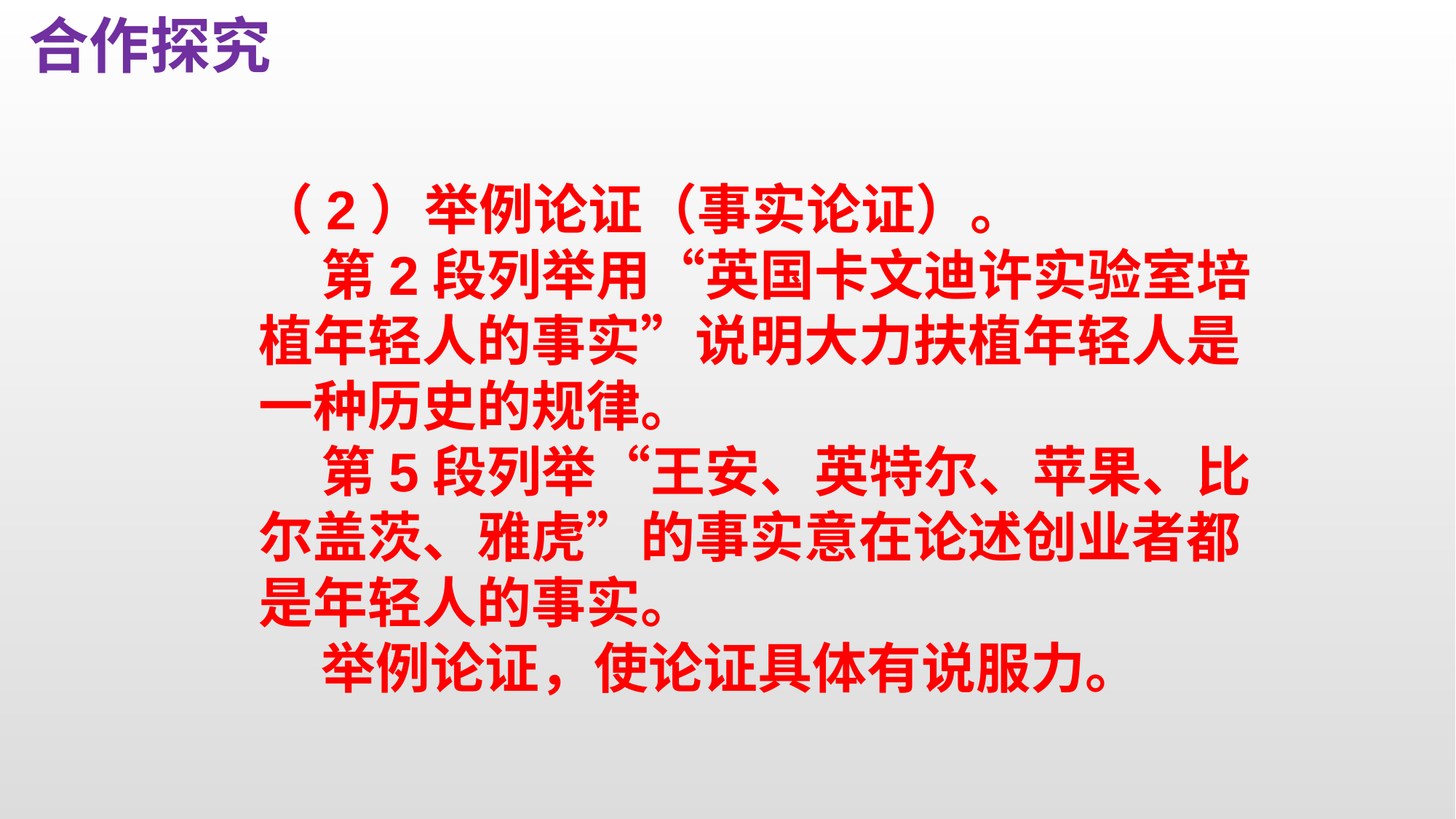

合作探究
（2）举例论证（事实论证）。
    第2段列举用“英国卡文迪许实验室培植年轻人的事实”说明大力扶植年轻人是一种历史的规律。
    第5段列举“王安、英特尔、苹果、比尔盖茨、雅虎”的事实意在论述创业者都是年轻人的事实。
    举例论证，使论证具体有说服力。